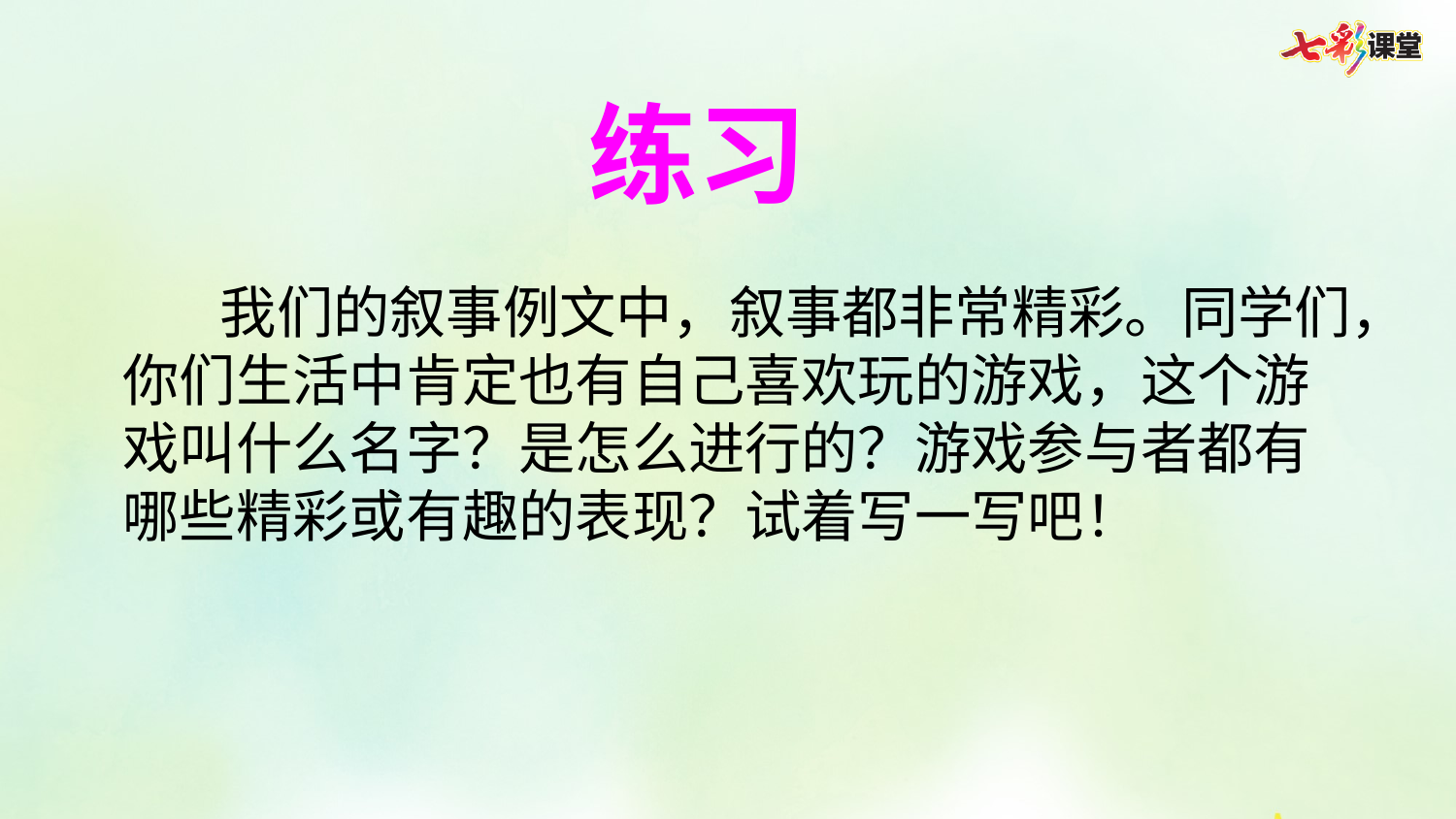

练习
我们的叙事例文中，叙事都非常精彩。同学们，你们生活中肯定也有自己喜欢玩的游戏，这个游戏叫什么名字？是怎么进行的？游戏参与者都有哪些精彩或有趣的表现？试着写一写吧！